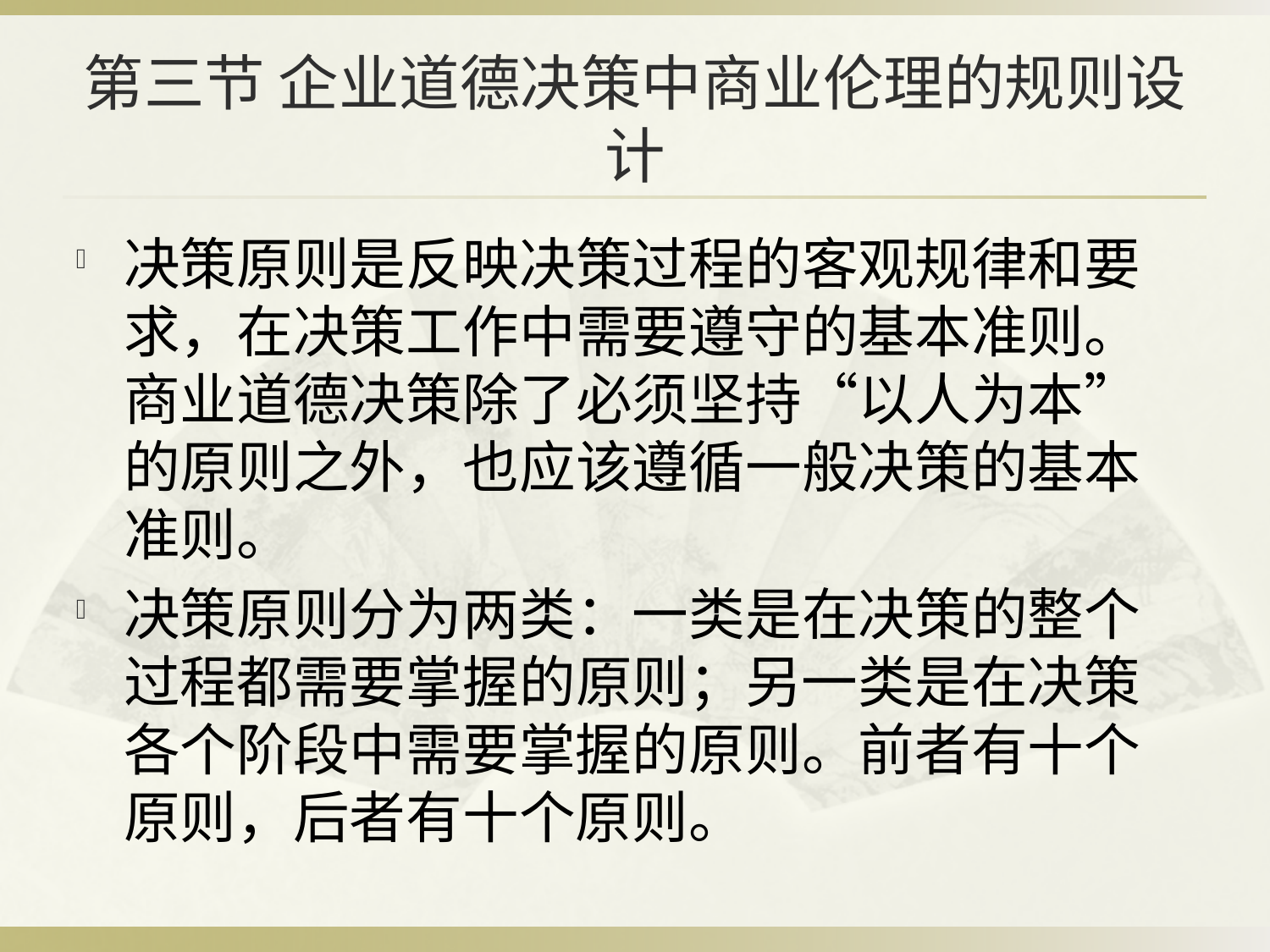

# 第三节 企业道德决策中商业伦理的规则设计
决策原则是反映决策过程的客观规律和要求，在决策工作中需要遵守的基本准则。商业道德决策除了必须坚持“以人为本”的原则之外，也应该遵循一般决策的基本准则。
决策原则分为两类：一类是在决策的整个过程都需要掌握的原则；另一类是在决策各个阶段中需要掌握的原则。前者有十个原则，后者有十个原则。